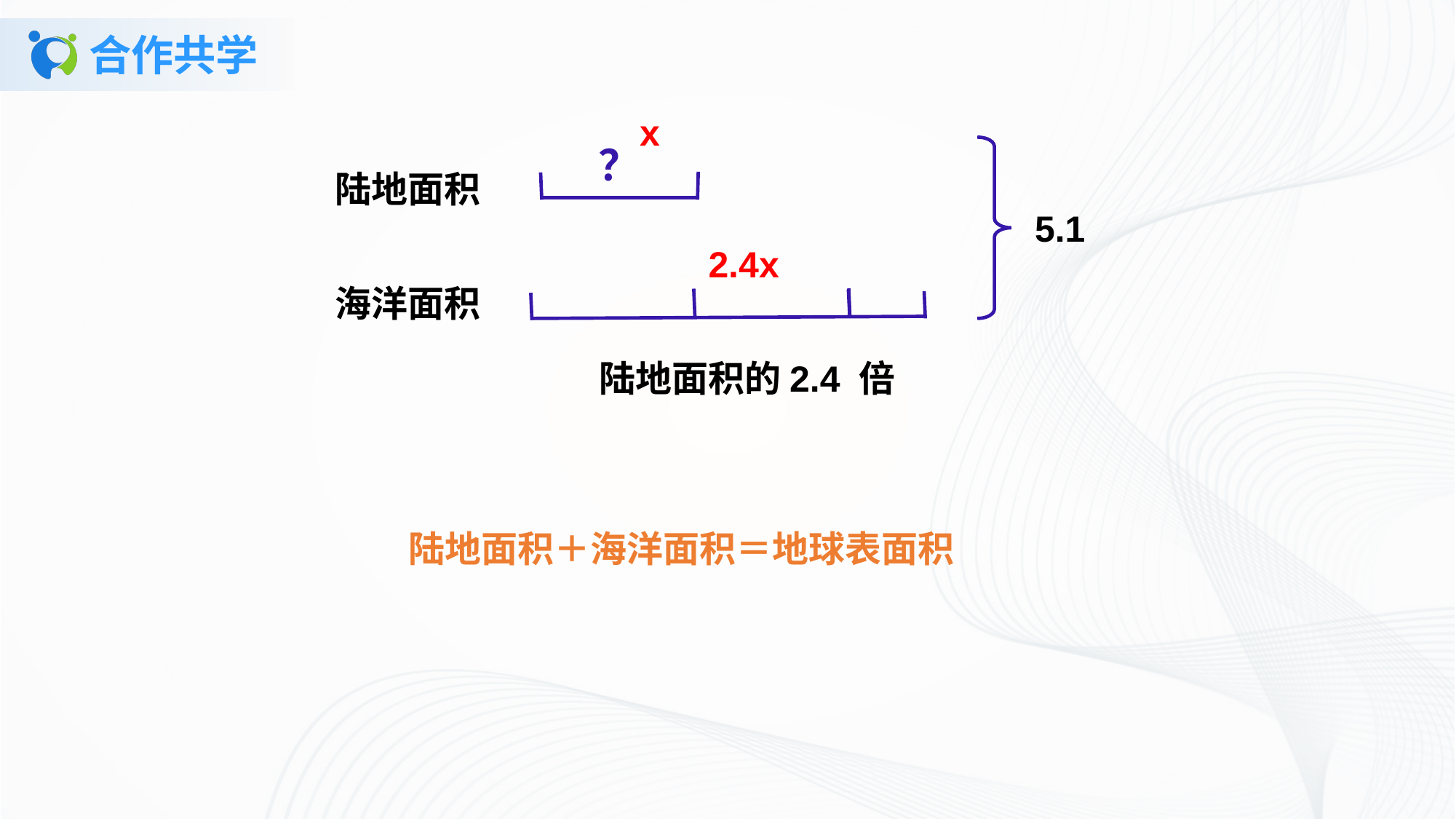

# 合作共学
x
？

陆地面积
5.1
2.4x
海洋面积
陆地面积的2.4 倍
陆地面积＋海洋面积＝地球表面积